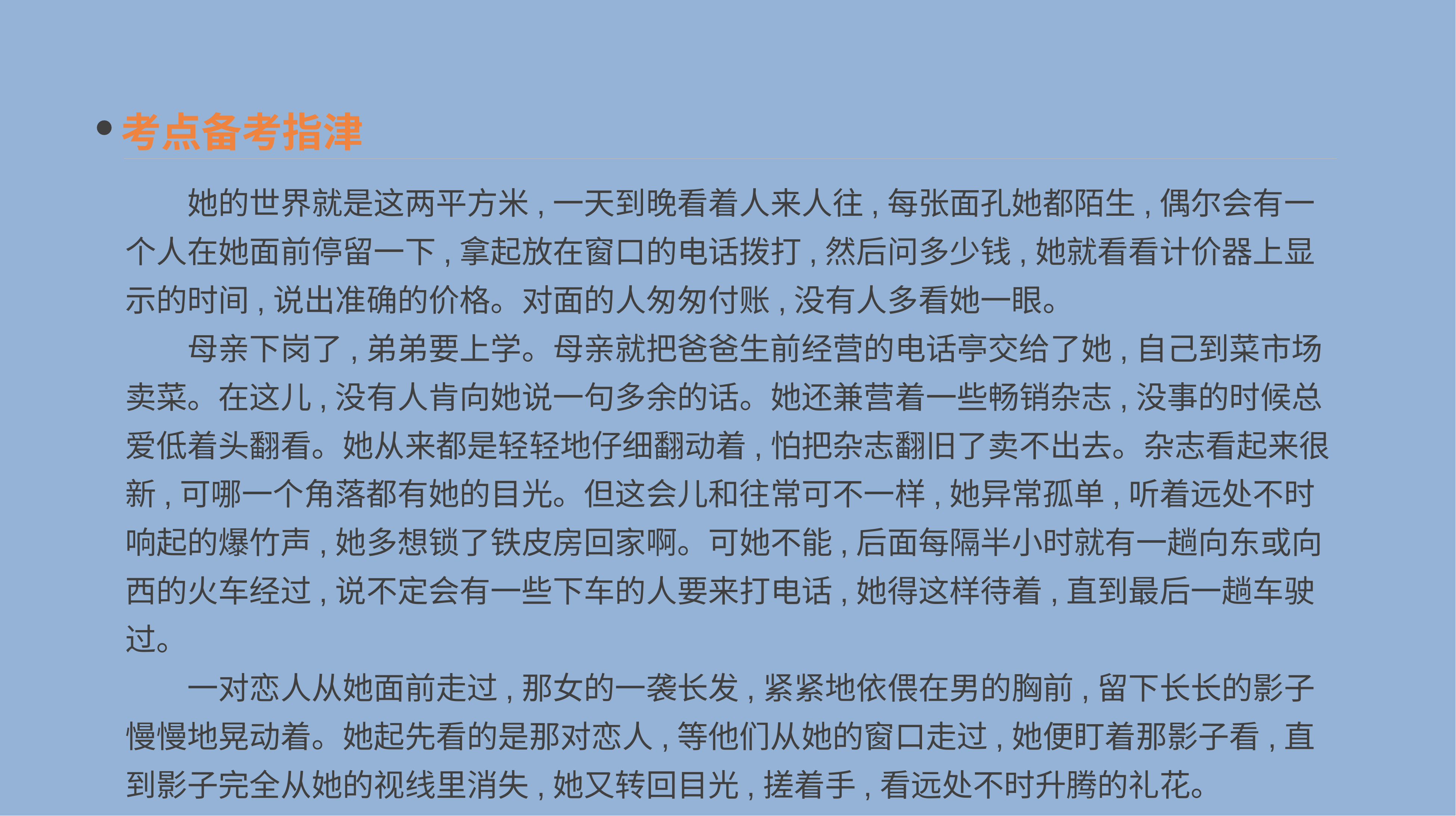

考点备考指津

　　她的世界就是这两平方米,一天到晚看着人来人往,每张面孔她都陌生,偶尔会有一个人在她面前停留一下,拿起放在窗口的电话拨打,然后问多少钱,她就看看计价器上显示的时间,说出准确的价格。对面的人匆匆付账,没有人多看她一眼。
　　母亲下岗了,弟弟要上学。母亲就把爸爸生前经营的电话亭交给了她,自己到菜市场卖菜。在这儿,没有人肯向她说一句多余的话。她还兼营着一些畅销杂志,没事的时候总爱低着头翻看。她从来都是轻轻地仔细翻动着,怕把杂志翻旧了卖不出去。杂志看起来很新,可哪一个角落都有她的目光。但这会儿和往常可不一样,她异常孤单,听着远处不时响起的爆竹声,她多想锁了铁皮房回家啊。可她不能,后面每隔半小时就有一趟向东或向西的火车经过,说不定会有一些下车的人要来打电话,她得这样待着,直到最后一趟车驶过。
　　一对恋人从她面前走过,那女的一袭长发,紧紧地依偎在男的胸前,留下长长的影子慢慢地晃动着。她起先看的是那对恋人,等他们从她的窗口走过,她便盯着那影子看,直到影子完全从她的视线里消失,她又转回目光,搓着手,看远处不时升腾的礼花。